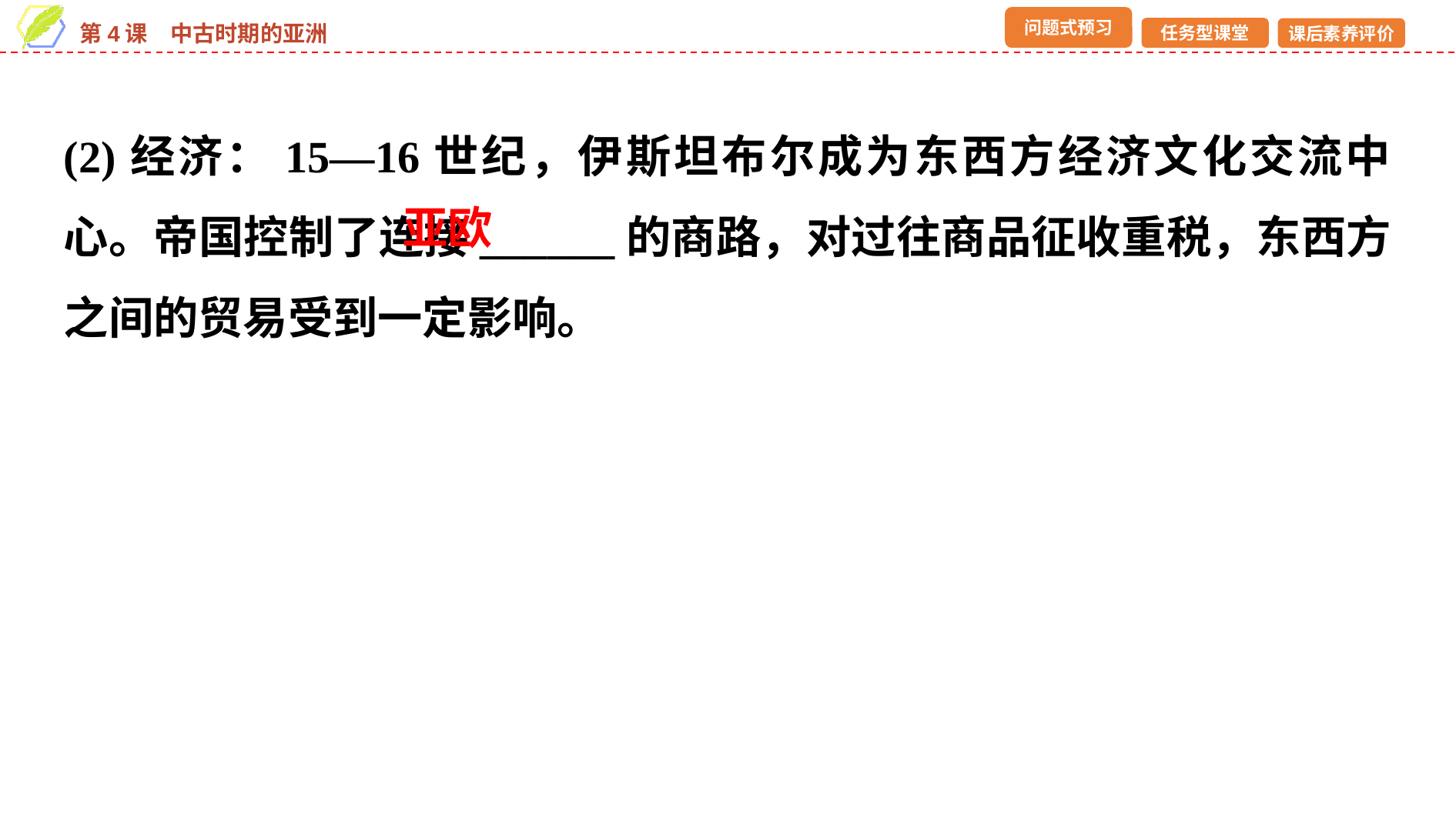

(2)经济：15—16世纪，伊斯坦布尔成为东西方经济文化交流中心。帝国控制了连接______的商路，对过往商品征收重税，东西方之间的贸易受到一定影响。
亚欧